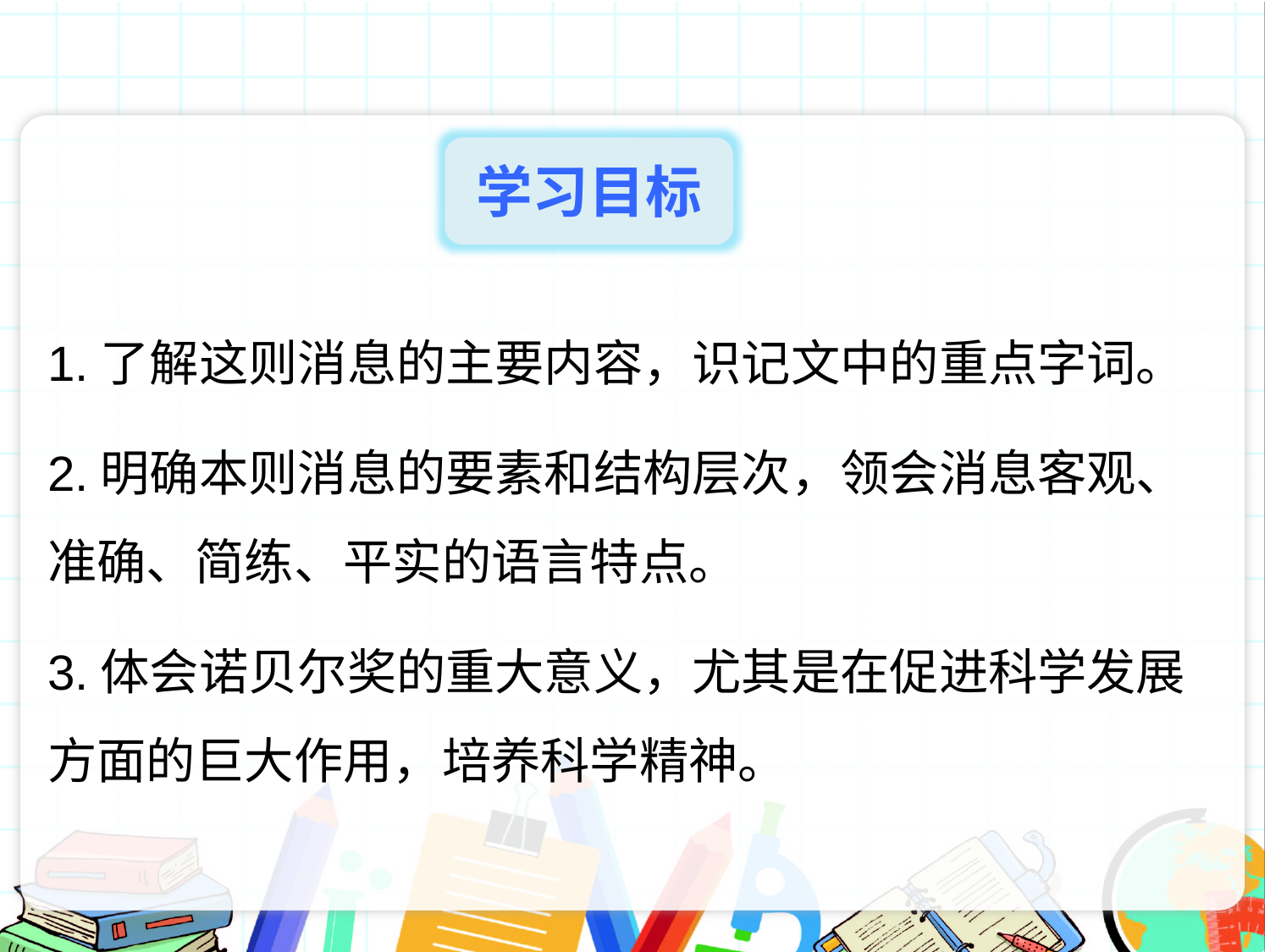

学习目标
1.了解这则消息的主要内容，识记文中的重点字词。
2.明确本则消息的要素和结构层次，领会消息客观、准确、简练、平实的语言特点。
3.体会诺贝尔奖的重大意义，尤其是在促进科学发展方面的巨大作用，培养科学精神。